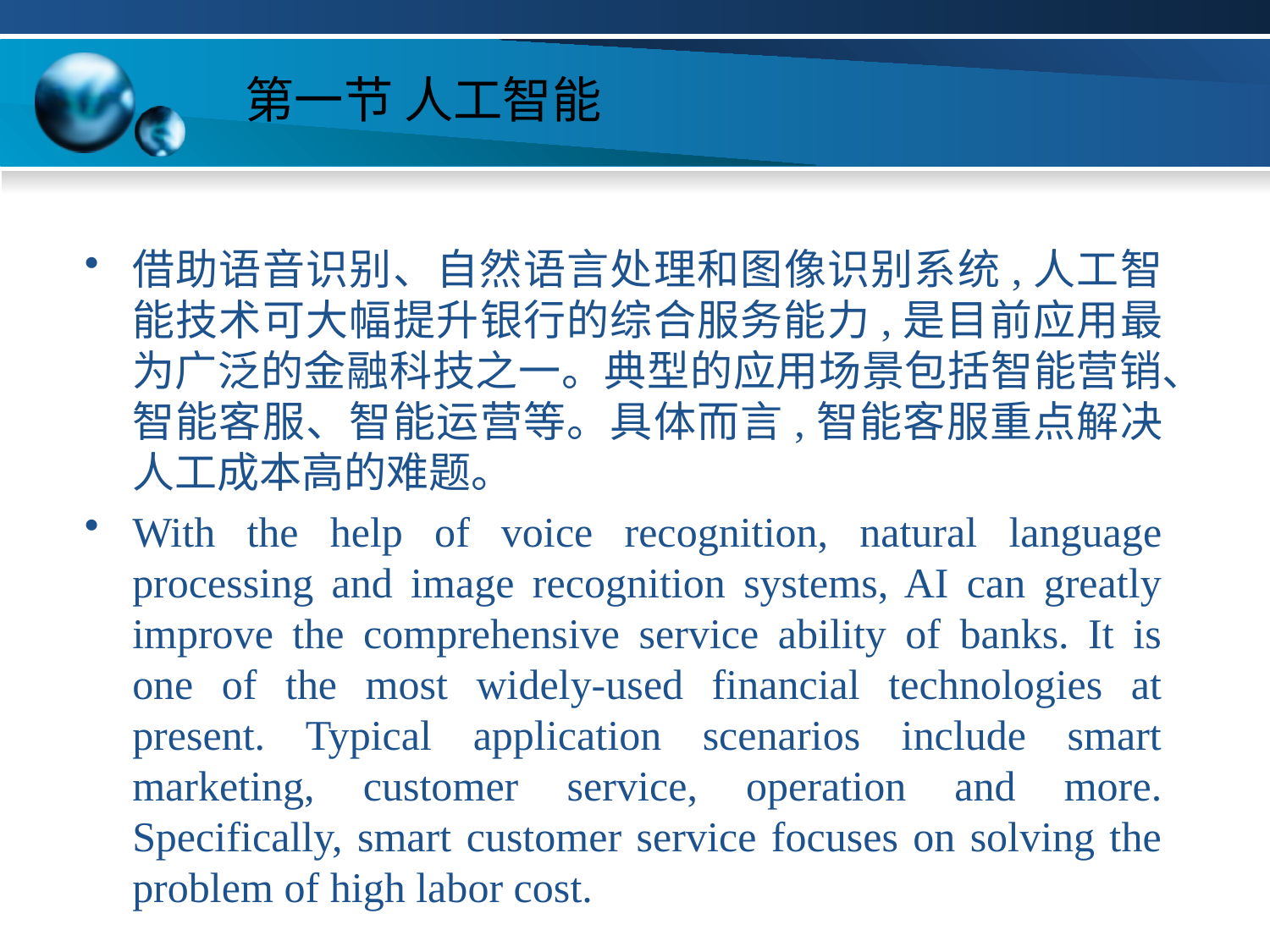

# 第一节 人工智能
借助语音识别、自然语言处理和图像识别系统,人工智能技术可大幅提升银行的综合服务能力,是目前应用最为广泛的金融科技之一。典型的应用场景包括智能营销、智能客服、智能运营等。具体而言,智能客服重点解决人工成本高的难题。
With the help of voice recognition, natural language processing and image recognition systems, AI can greatly improve the comprehensive service ability of banks. It is one of the most widely-used financial technologies at present. Typical application scenarios include smart marketing, customer service, operation and more. Specifically, smart customer service focuses on solving the problem of high labor cost.